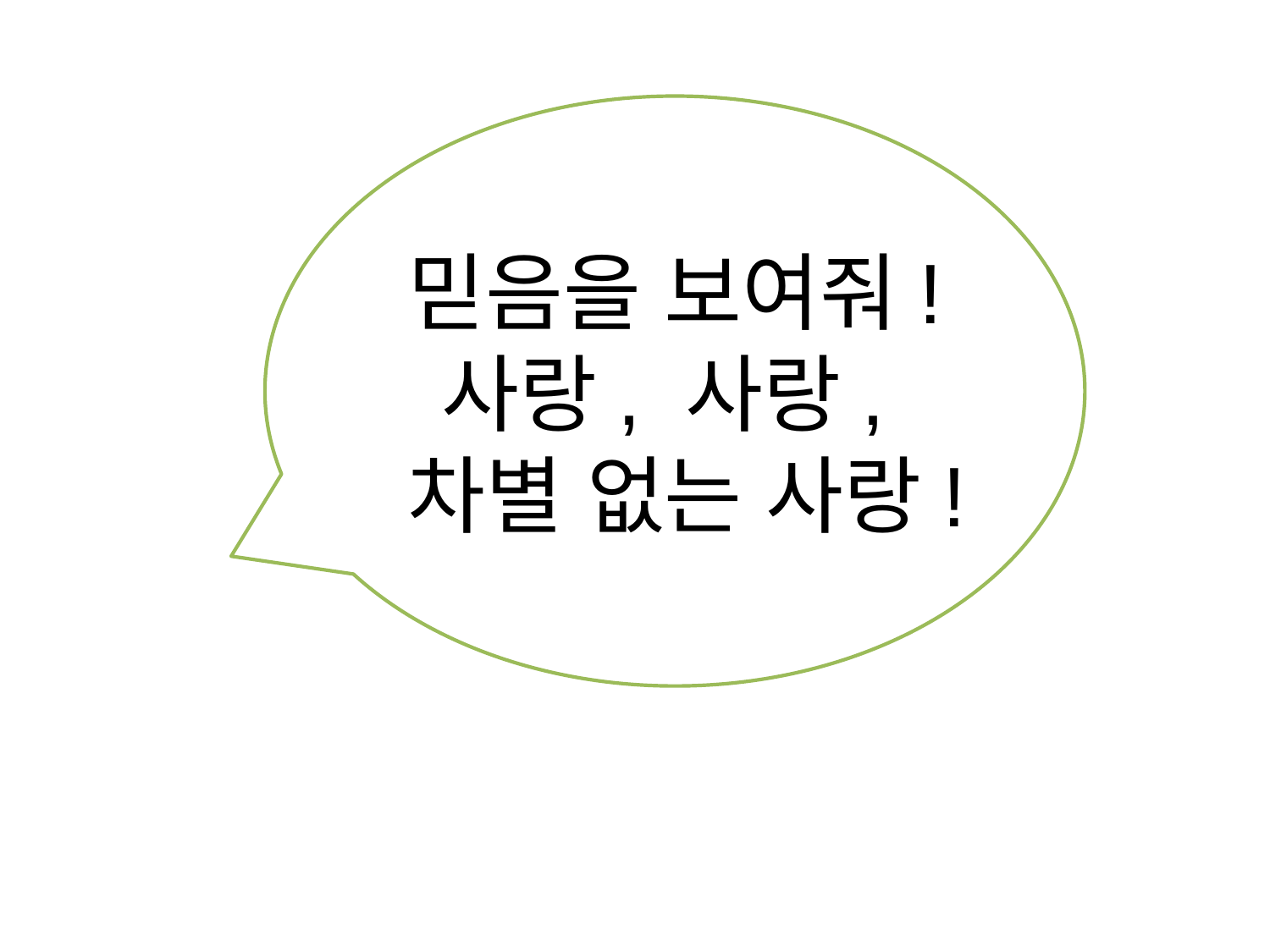

믿음을 보여줘!
사랑, 사랑,
차별 없는 사랑!